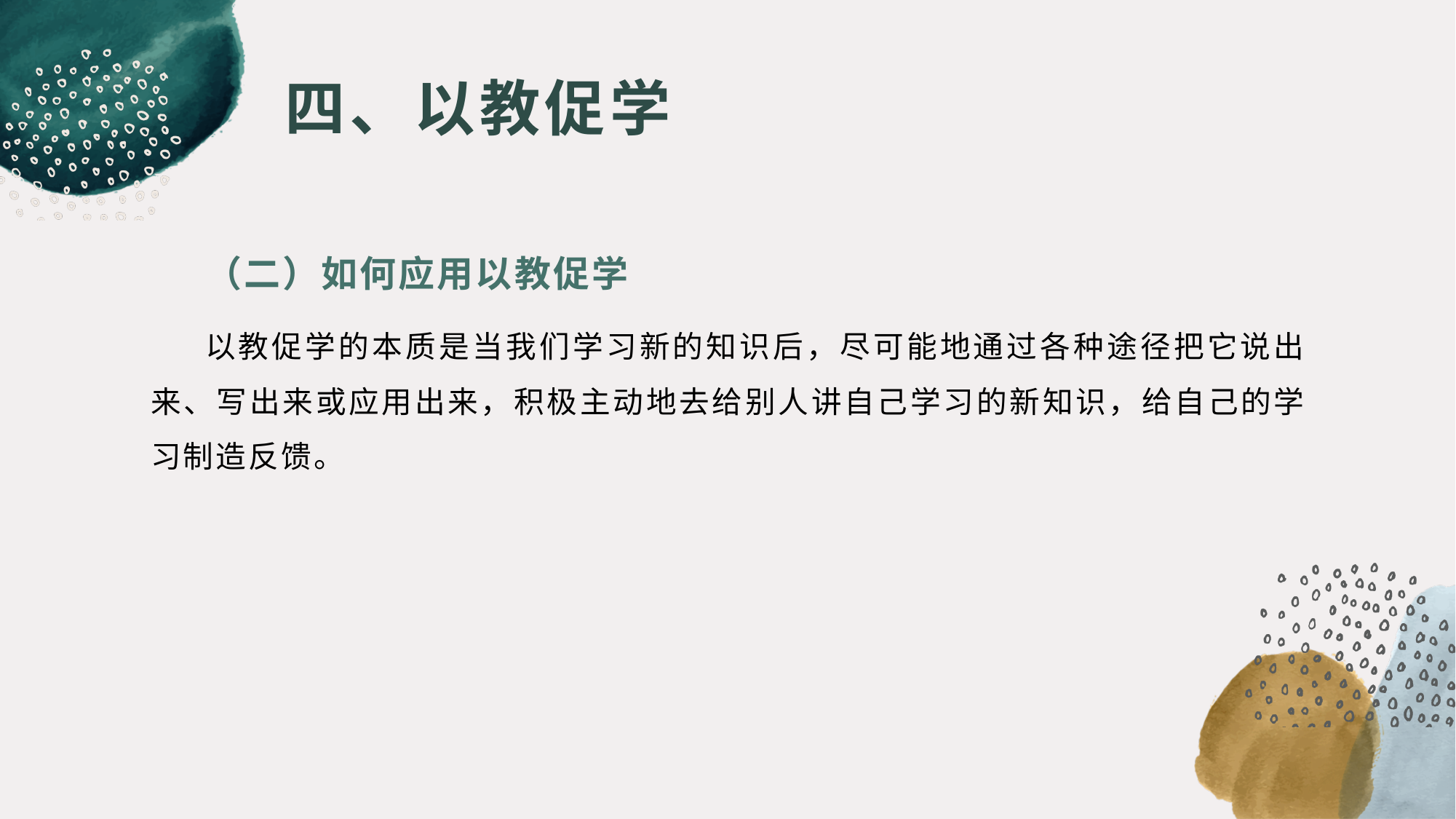

四、以教促学
（二）如何应用以教促学
以教促学的本质是当我们学习新的知识后，尽可能地通过各种途径把它说出来、写出来或应用出来，积极主动地去给别人讲自己学习的新知识，给自己的学习制造反馈。